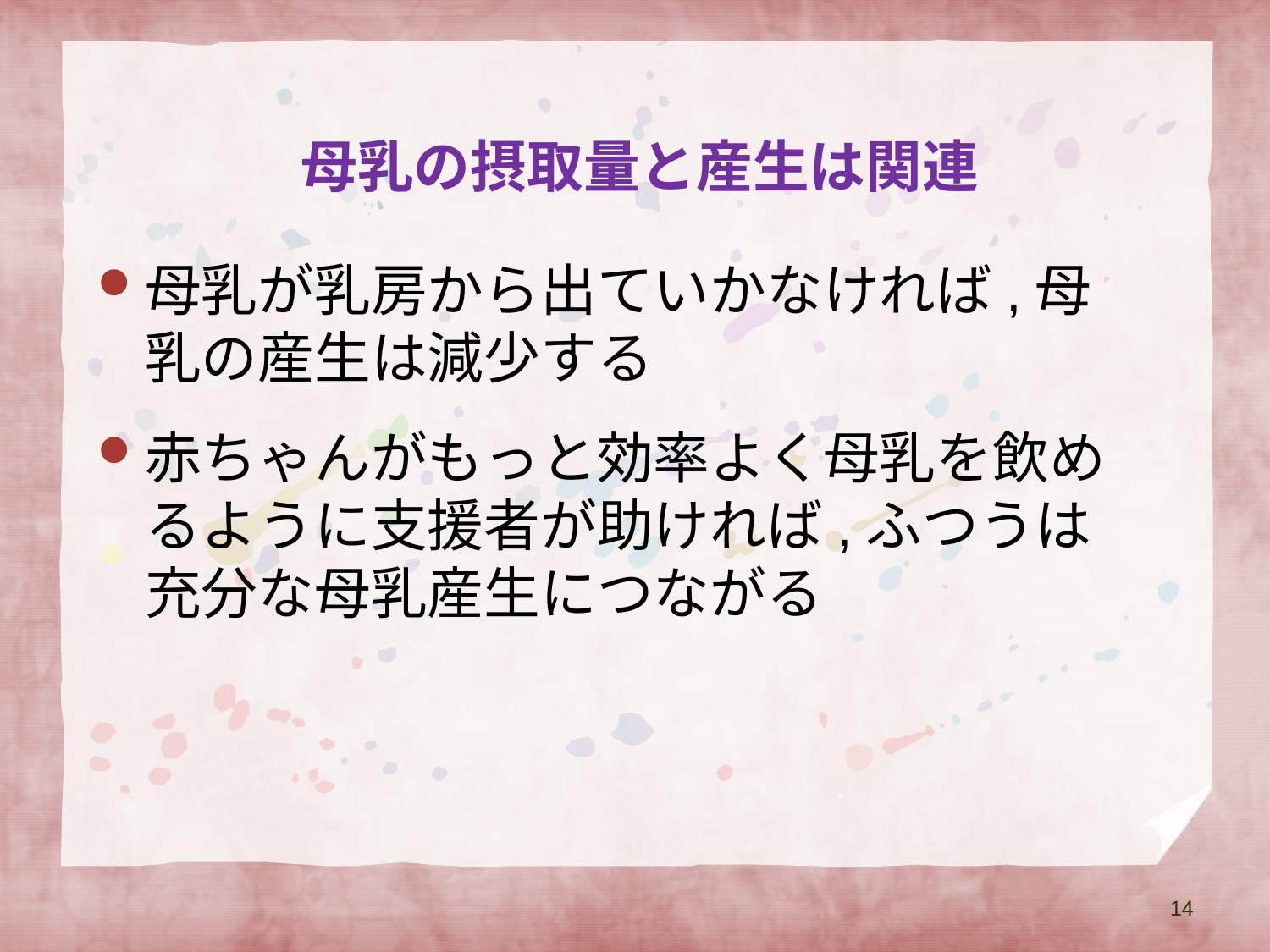

# 母乳の摂取量と産生は関連
母乳が乳房から出ていかなければ,母乳の産生は減少する
赤ちゃんがもっと効率よく母乳を飲めるように支援者が助ければ,ふつうは充分な母乳産生につながる
14